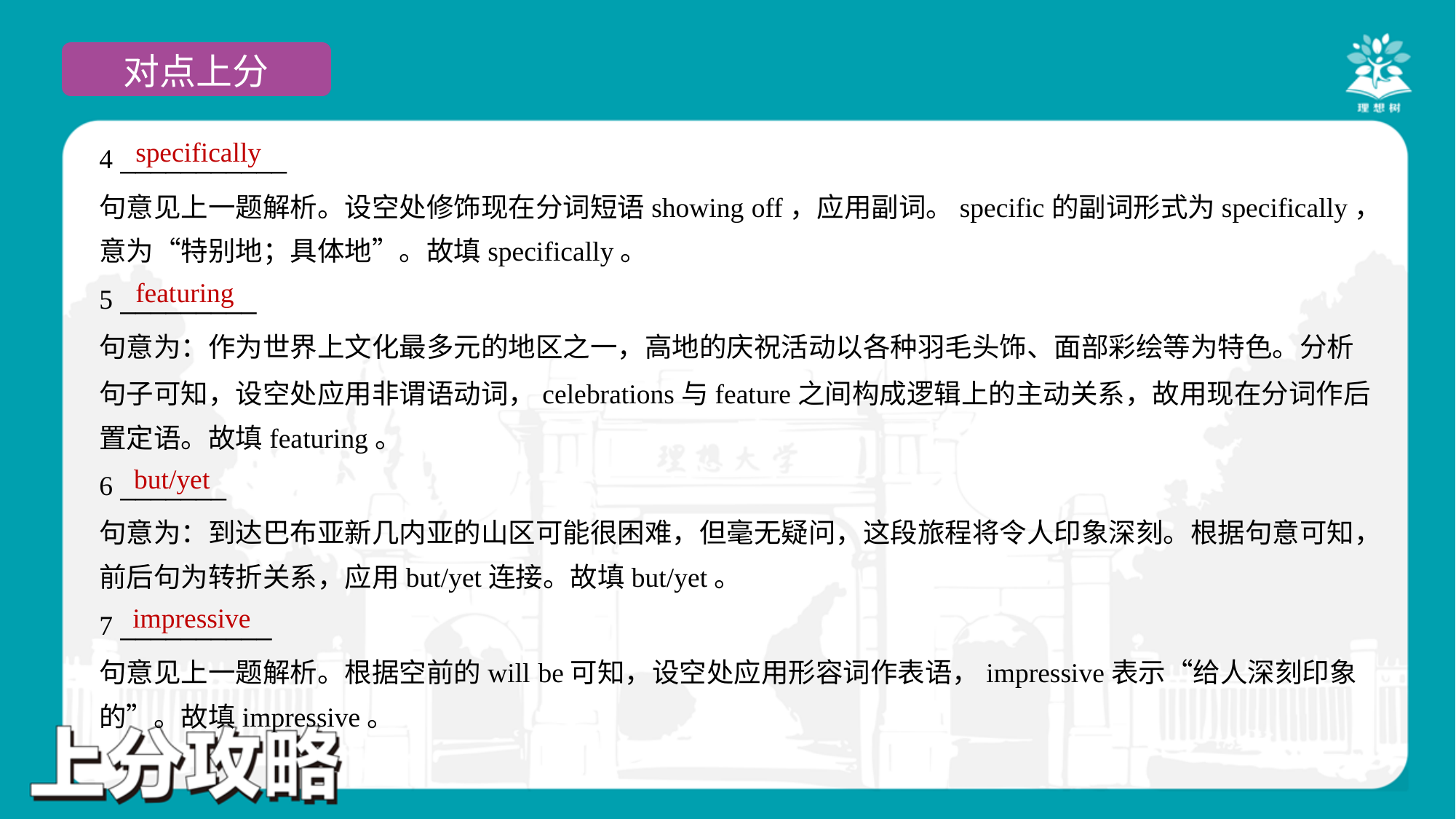

specifically
4 ___________
句意见上一题解析。设空处修饰现在分词短语showing off，应用副词。specific的副词形式为specifically，
意为“特别地；具体地”。故填specifically。
featuring
5 _________
句意为：作为世界上文化最多元的地区之一，高地的庆祝活动以各种羽毛头饰、面部彩绘等为特色。分析
句子可知，设空处应用非谓语动词，celebrations与feature之间构成逻辑上的主动关系，故用现在分词作后
置定语。故填featuring。
but/yet
6 _______
句意为：到达巴布亚新几内亚的山区可能很困难，但毫无疑问，这段旅程将令人印象深刻。根据句意可知，
前后句为转折关系，应用but/yet连接。故填but/yet。
impressive
7 __________
句意见上一题解析。根据空前的will be可知，设空处应用形容词作表语，impressive表示“给人深刻印象
的”。故填impressive。